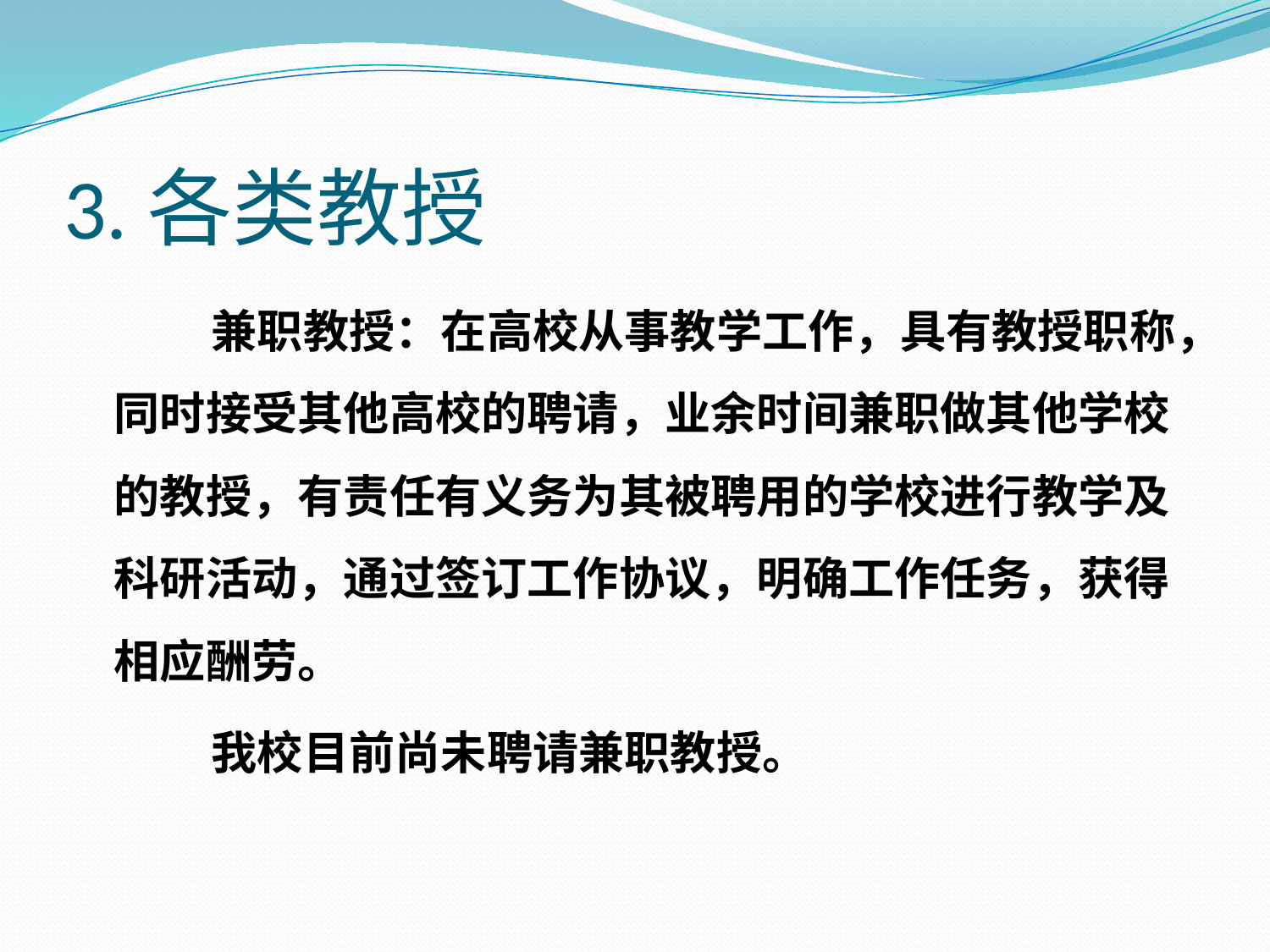

# 3.各类教授
            兼职教授：在高校从事教学工作，具有教授职称，同时接受其他高校的聘请，业余时间兼职做其他学校的教授，有责任有义务为其被聘用的学校进行教学及科研活动，通过签订工作协议，明确工作任务，获得相应酬劳。
            我校目前尚未聘请兼职教授。